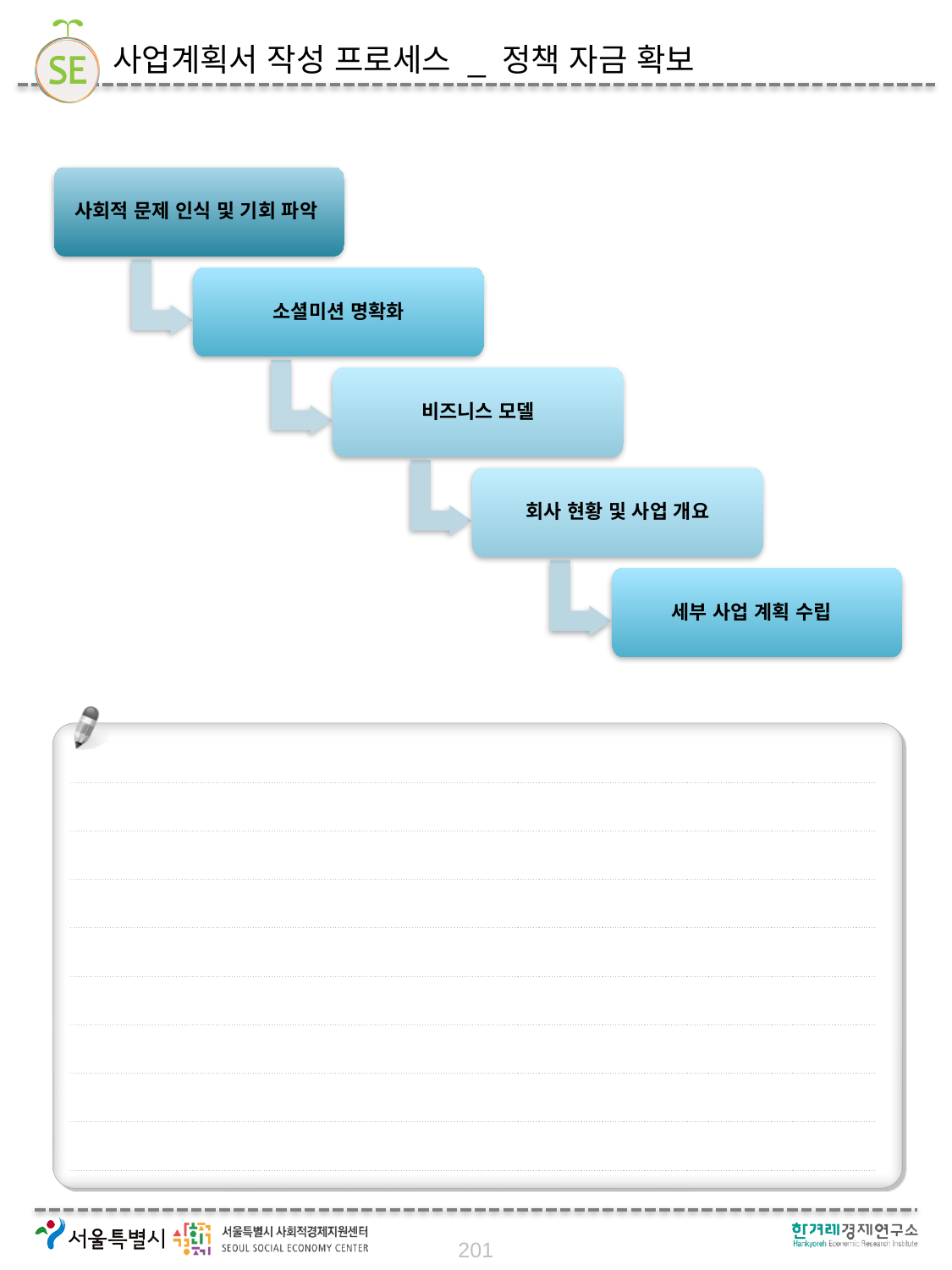

# 사업계획서 작성 프로세스 _ 정책 자금 확보
사회적 문제 인식 및 기회 파악

소셜미션 명확화

비즈니스 모델

회사 현황 및 사업 개요

세부 사업 계획 수립
201